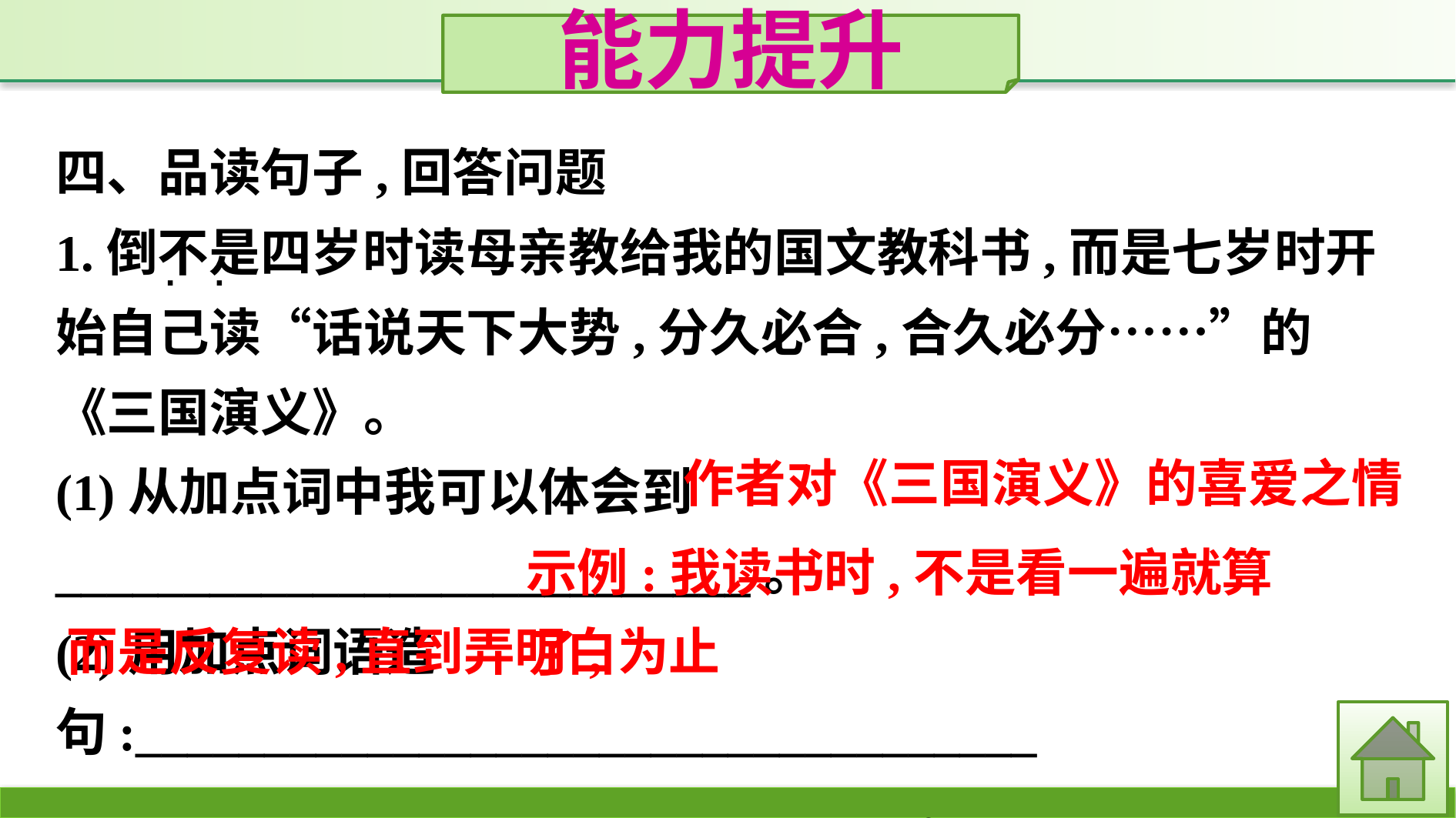

能力提升
四、品读句子,回答问题
1.倒不是四岁时读母亲教给我的国文教科书,而是七岁时开始自己读“话说天下大势,分久必合,合久必分……”的《三国演义》。
(1)从加点词中我可以体会到___________________________。
(2)用加点词语造句:___________________________________
_________________________________。
·
·
作者对《三国演义》的喜爱之情
示例:我读书时,不是看一遍就算了,
而是反复读,直到弄明白为止